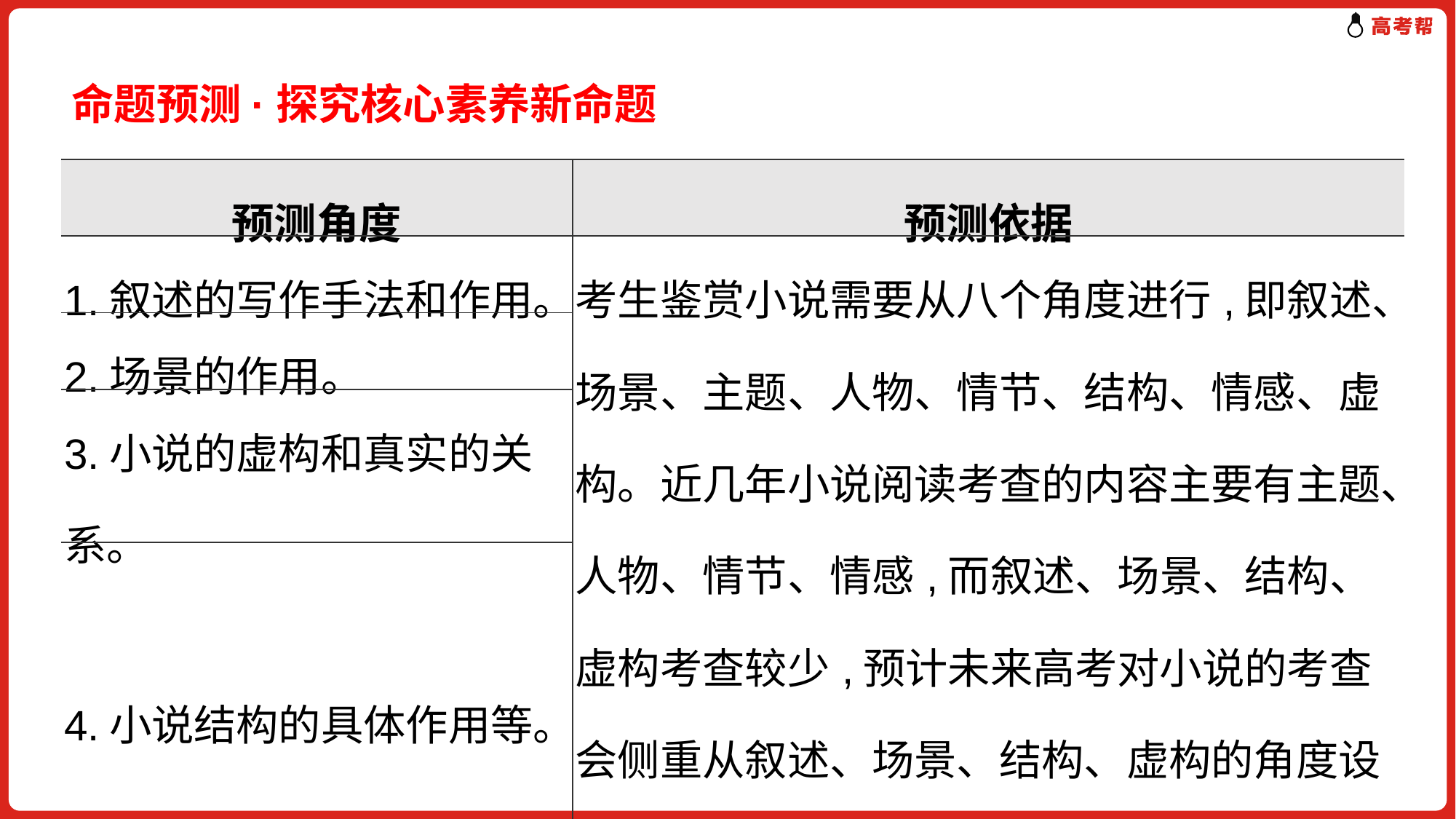

命题预测·探究核心素养新命题
| 预测角度 | 预测依据 |
| --- | --- |
| 1.叙述的写作手法和作用。 | 考生鉴赏小说需要从八个角度进行,即叙述、场景、主题、人物、情节、结构、情感、虚构。近几年小说阅读考查的内容主要有主题、人物、情节、情感,而叙述、场景、结构、虚构考查较少,预计未来高考对小说的考查会侧重从叙述、场景、结构、虚构的角度设题,考生在备考时要注意储备相关知识。 |
| 2.场景的作用。 |  |
| 3.小说的虚构和真实的关系。 |  |
| 4.小说结构的具体作用等。 |  |